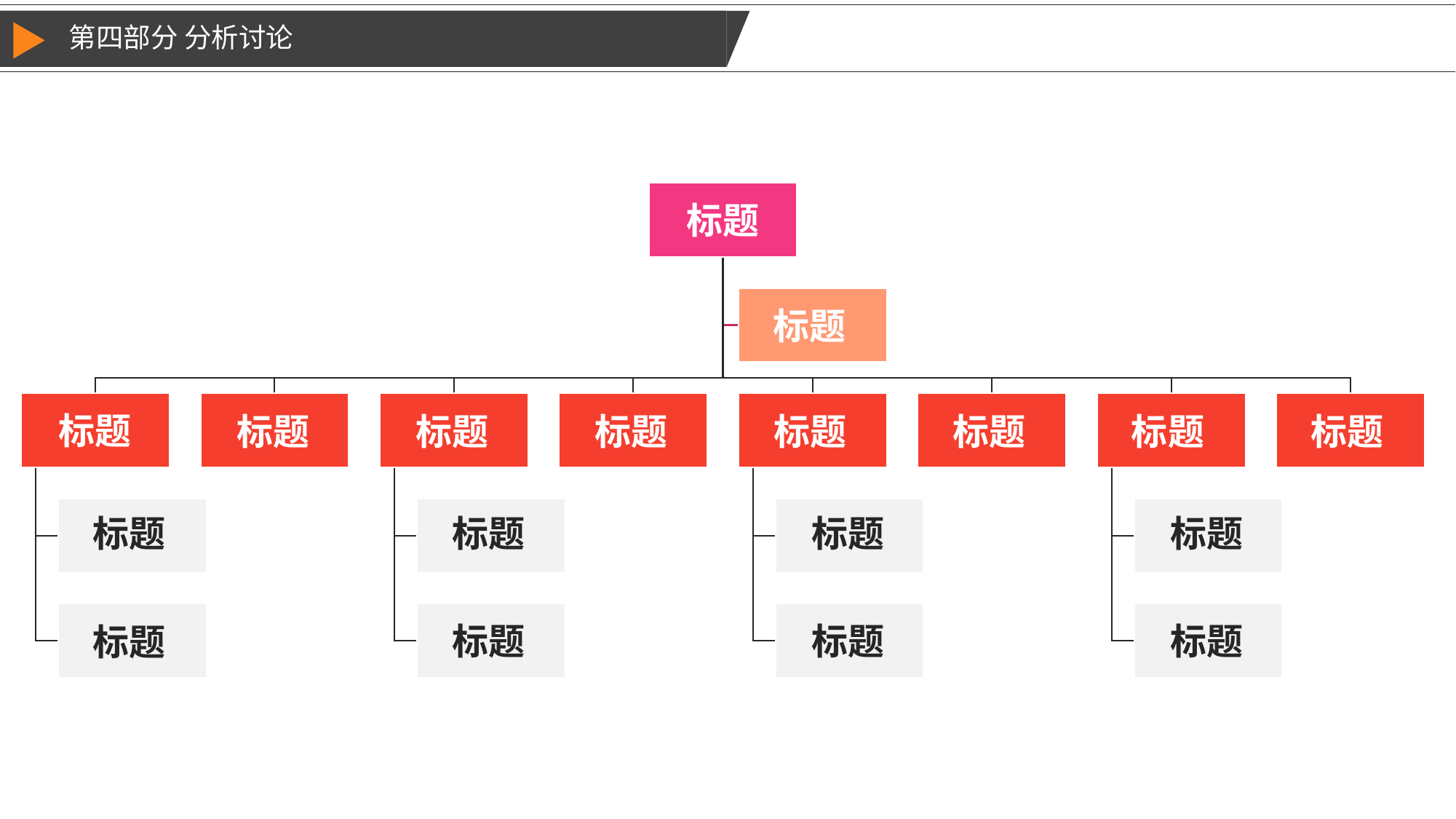

第四部分 分析讨论

标题

标题

标题

标题

标题

标题

标题

标题

标题

标题

标题

标题

标题

标题

标题

标题

标题

标题